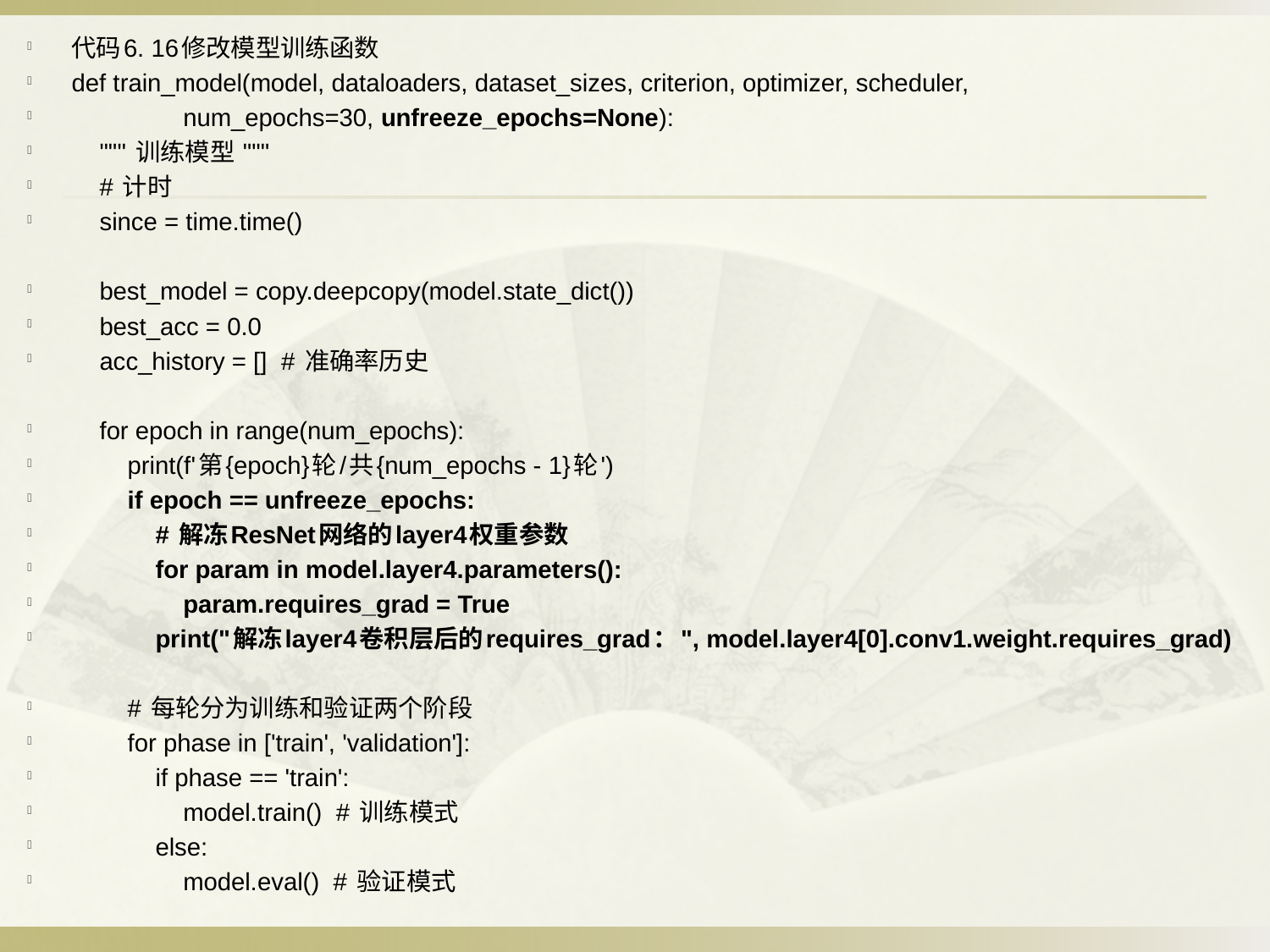

代码6. 16修改模型训练函数
def train_model(model, dataloaders, dataset_sizes, criterion, optimizer, scheduler,
                num_epochs=30, unfreeze_epochs=None):
    """ 训练模型 """
    # 计时
    since = time.time()

    best_model = copy.deepcopy(model.state_dict())
    best_acc = 0.0
    acc_history = []  # 准确率历史

    for epoch in range(num_epochs):
        print(f'第{epoch}轮/共{num_epochs - 1}轮')
        if epoch == unfreeze_epochs:
            # 解冻ResNet网络的layer4权重参数
            for param in model.layer4.parameters():
                param.requires_grad = True
            print("解冻layer4卷积层后的requires_grad：", model.layer4[0].conv1.weight.requires_grad)

        # 每轮分为训练和验证两个阶段
        for phase in ['train', 'validation']:
            if phase == 'train':
                model.train()  # 训练模式
            else:
                model.eval()  # 验证模式